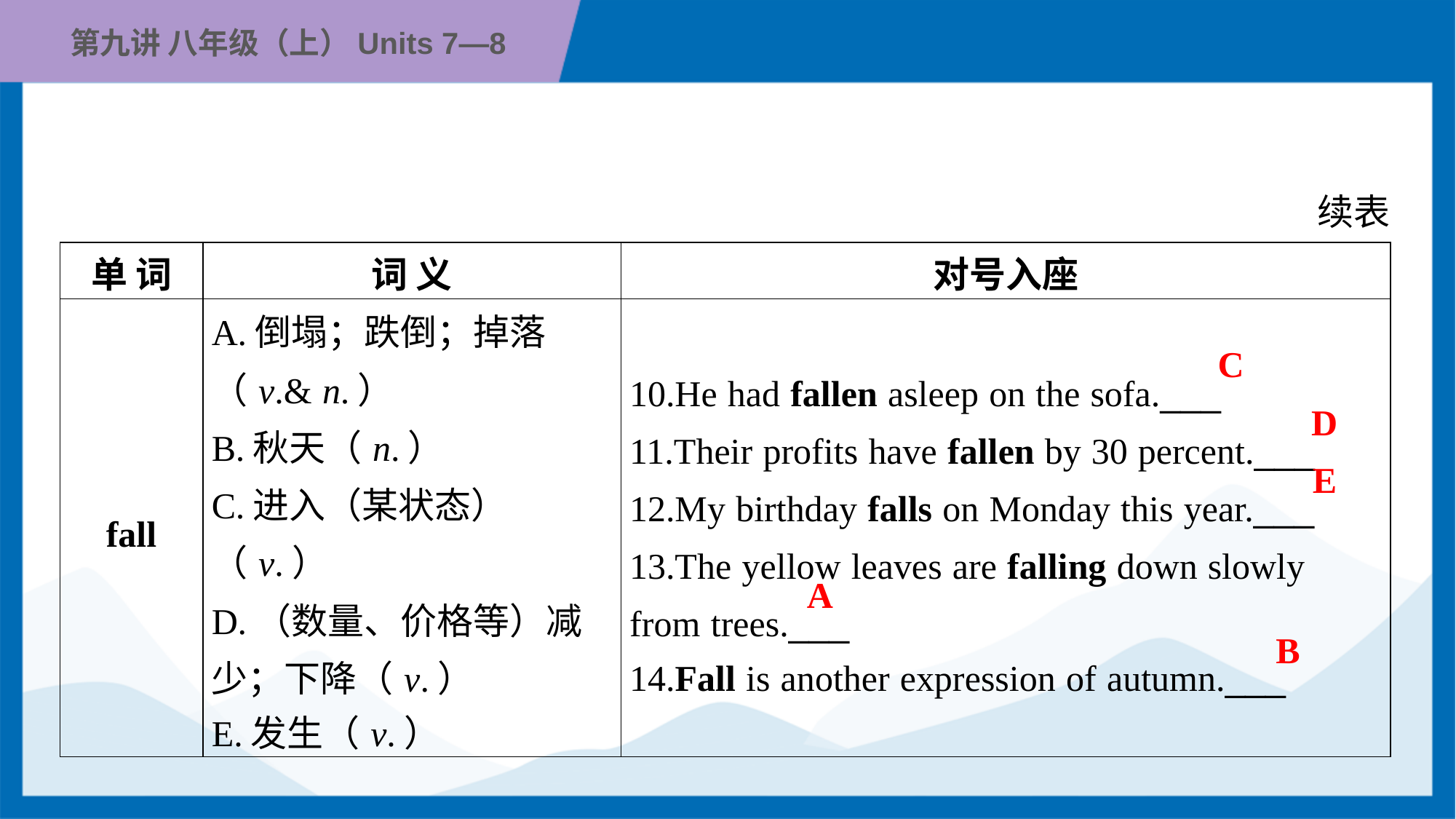

续表
| 单 词 | 词 义 | 对号入座 |
| --- | --- | --- |
| fall | A.倒塌；跌倒；掉落 （v.& n.） B.秋天（n.） C.进入（某状态）（v.） D.（数量、价格等）减 少；下降（v.） E.发生（v.） | 10.He had fallen asleep on the sofa.\_\_\_ 11.Their profits have fallen by 30 percent.\_\_\_ 12.My birthday falls on Monday this year.\_\_\_ 13.The yellow leaves are falling down slowly from trees.\_\_\_ 14.Fall is another expression of autumn.\_\_\_ |
C
D
E
A
B